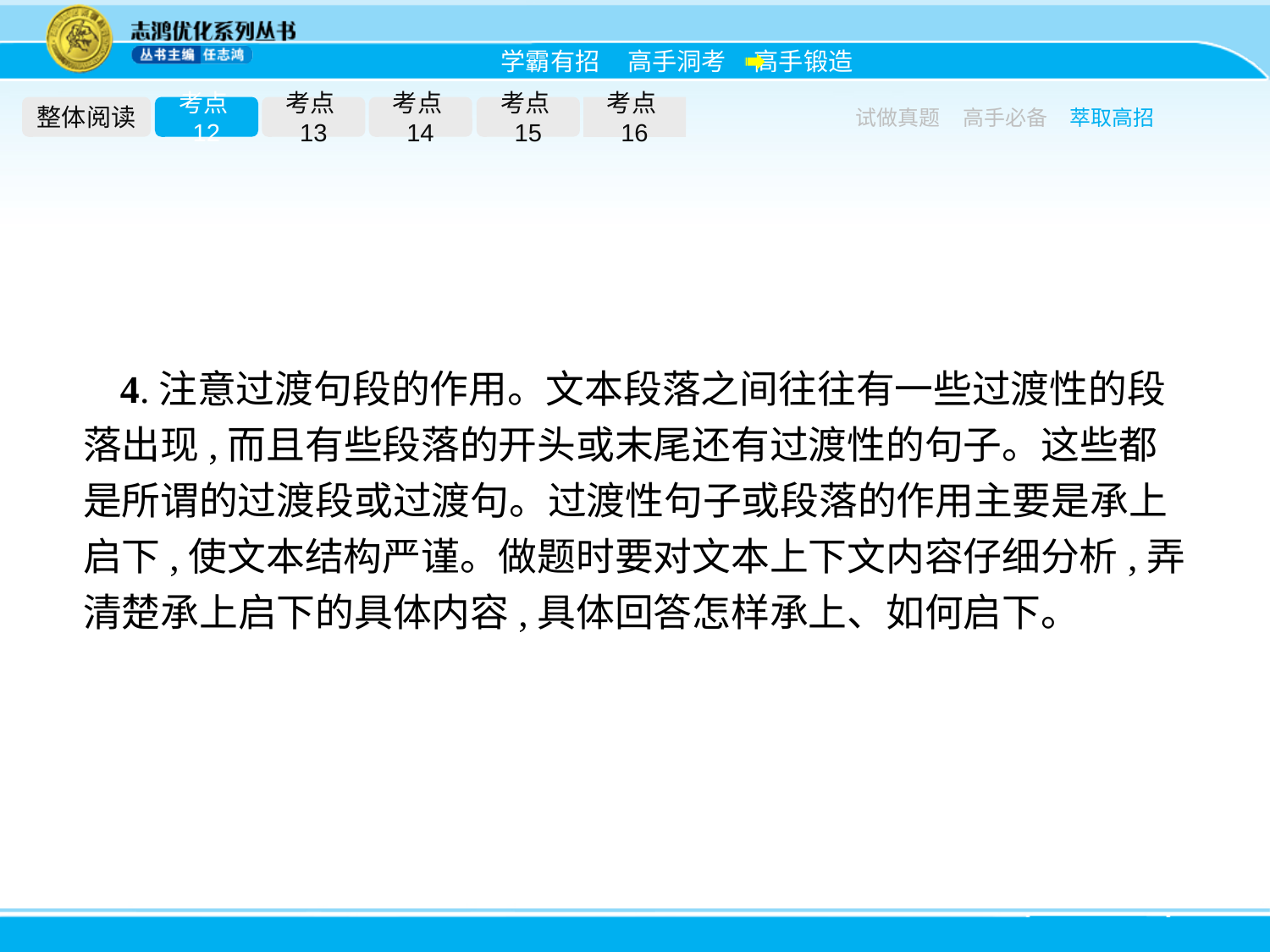

整体阅读
考点12
考点13
考点14
考点15
考点16
试做真题
高手必备
萃取高招
4.注意过渡句段的作用。文本段落之间往往有一些过渡性的段落出现,而且有些段落的开头或末尾还有过渡性的句子。这些都是所谓的过渡段或过渡句。过渡性句子或段落的作用主要是承上启下,使文本结构严谨。做题时要对文本上下文内容仔细分析,弄清楚承上启下的具体内容,具体回答怎样承上、如何启下。